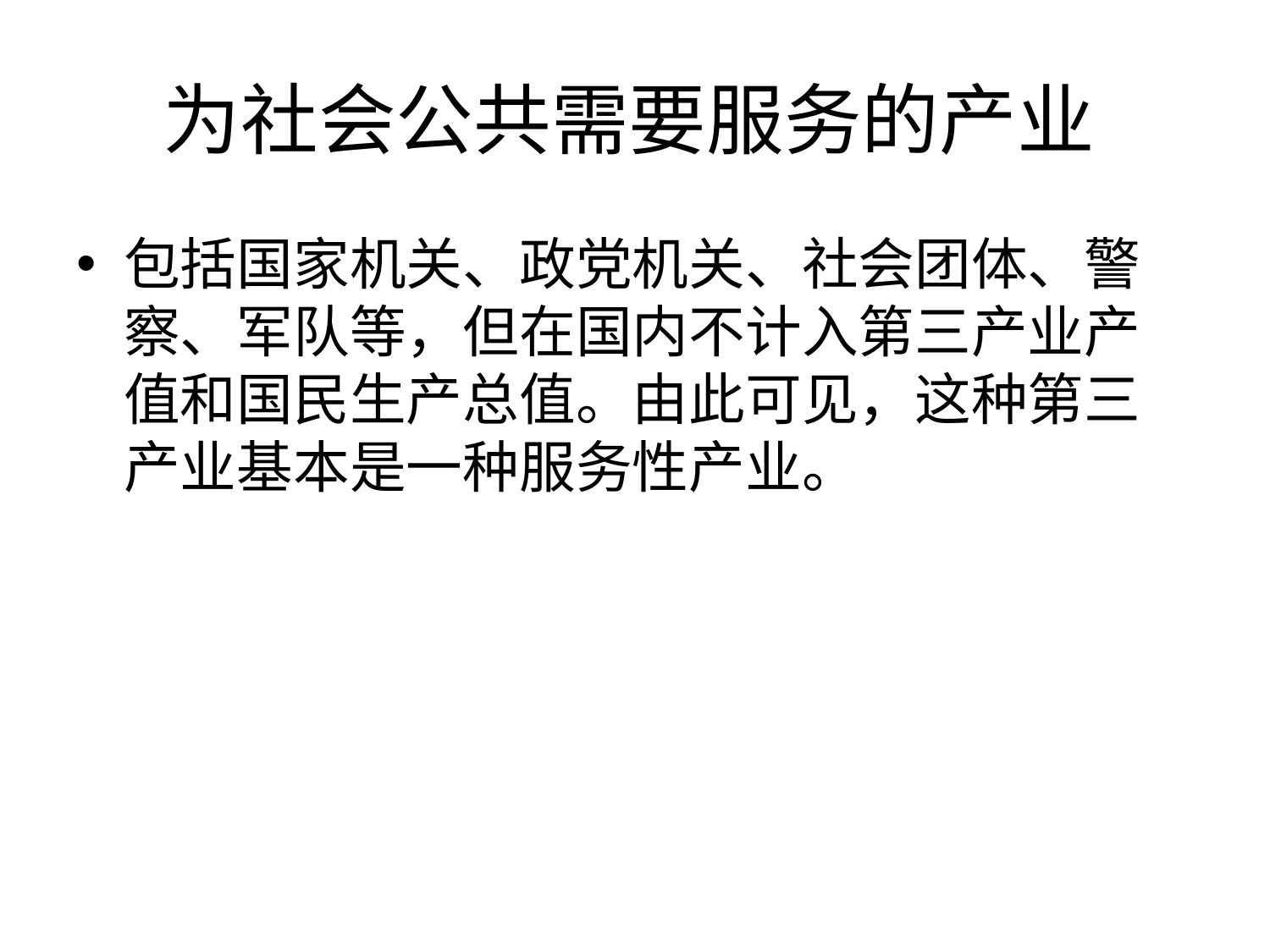

# 为社会公共需要服务的产业
包括国家机关、政党机关、社会团体、警察、军队等，但在国内不计入第三产业产值和国民生产总值。由此可见，这种第三产业基本是一种服务性产业。